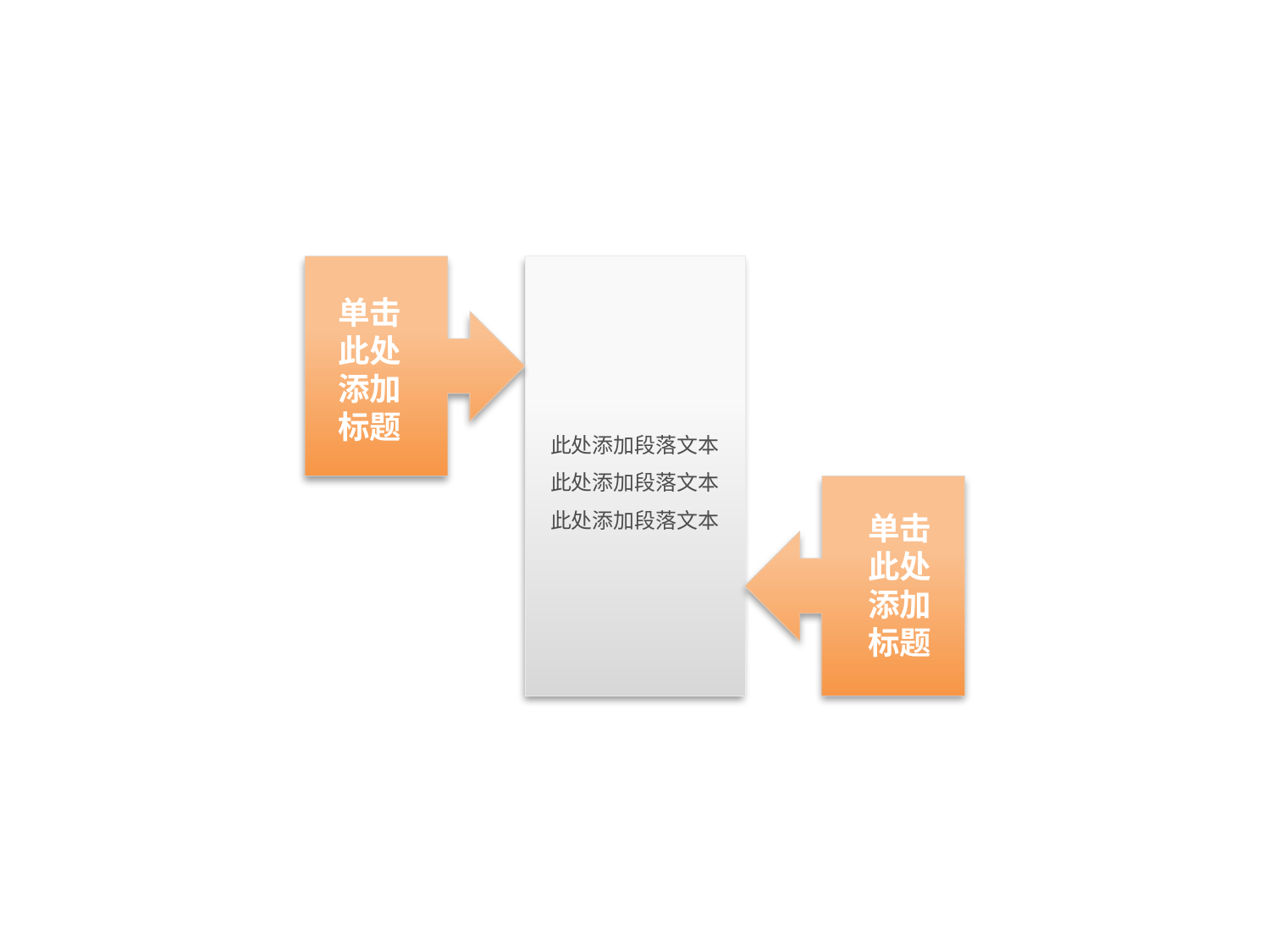

此处添加段落文本
此处添加段落文本
此处添加段落文本
单击此处添加标题

单击此处添加标题